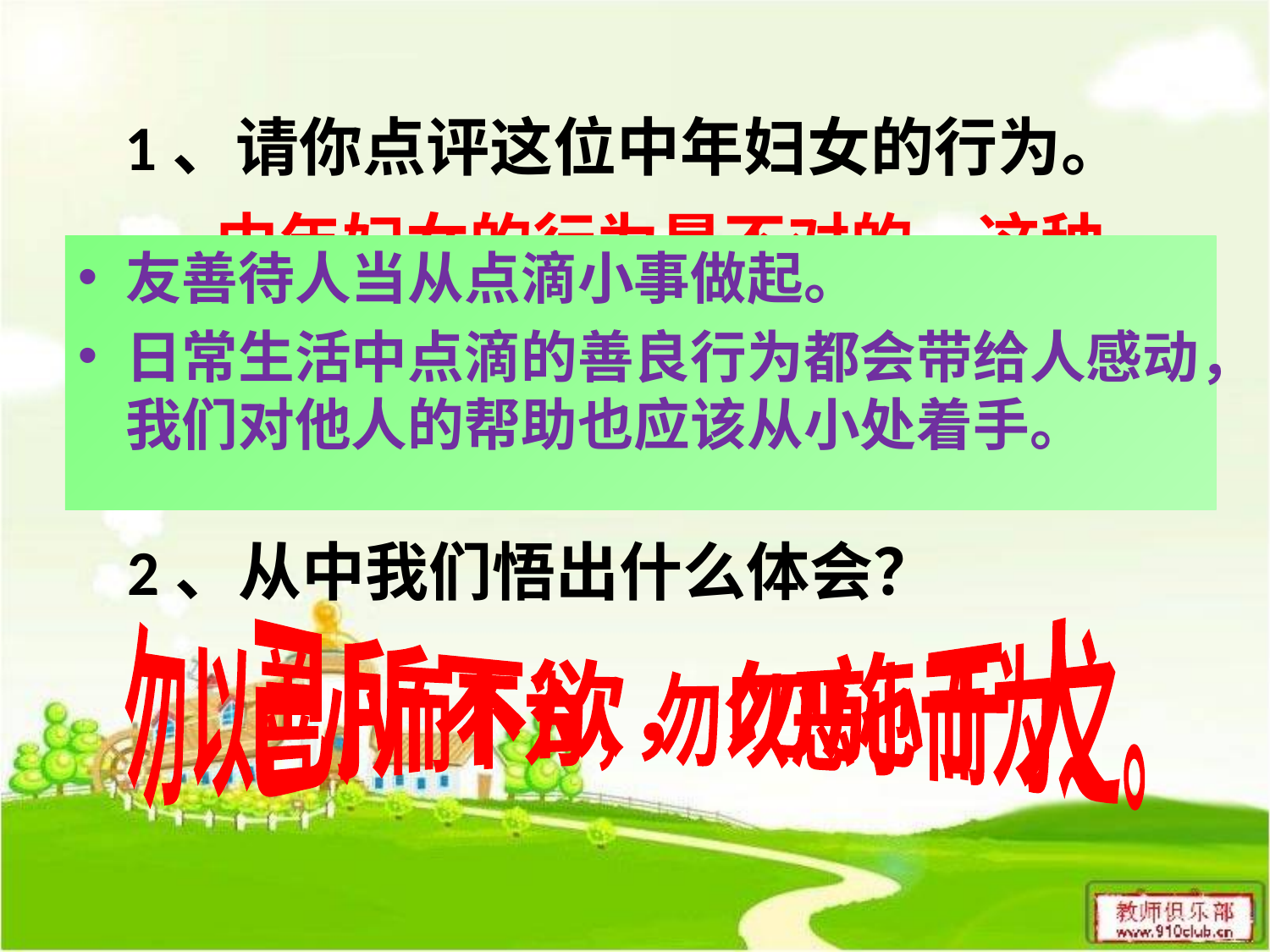

# 1、请你点评这位中年妇女的行为。
       中年妇女的行为是不对的。这种行为违背社会公德，有损自身形象，给他人造成不便。表明她的素质有待提高。
友善待人当从点滴小事做起。
日常生活中点滴的善良行为都会带给人感动，我们对他人的帮助也应该从小处着手。

2、从中我们悟出什么体会？
己所不欲，勿施于人
勿以善小而不为，勿以恶小而为之。